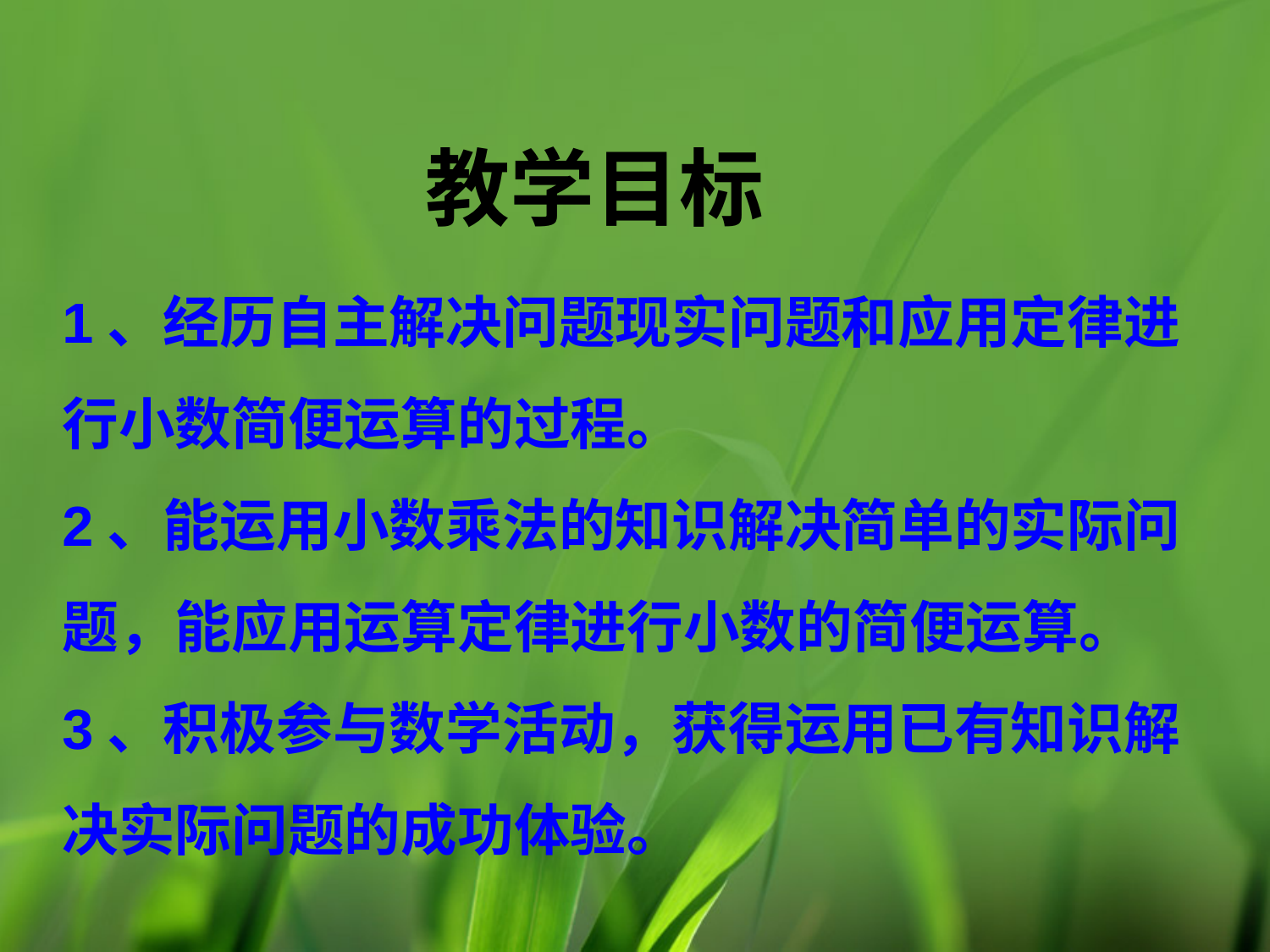

教学目标
1、经历自主解决问题现实问题和应用定律进行小数简便运算的过程。
2、能运用小数乘法的知识解决简单的实际问题，能应用运算定律进行小数的简便运算。
3、积极参与数学活动，获得运用已有知识解决实际问题的成功体验。